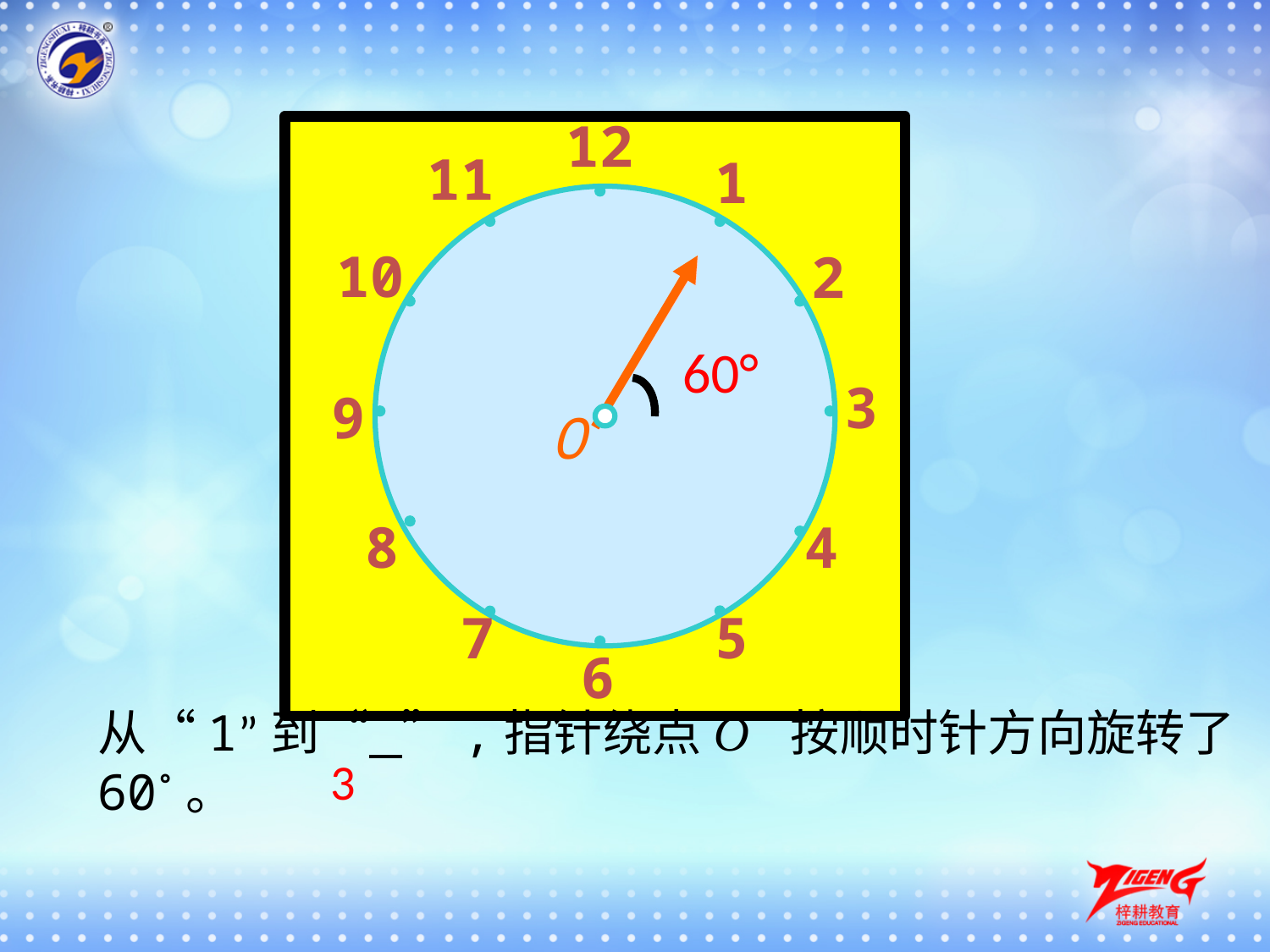

12

11
1

10
2

60°
3
9

O

8
4

5
7

6

3
从“1”到“   ”,指针绕点O 按顺时针方向旋转了60°。